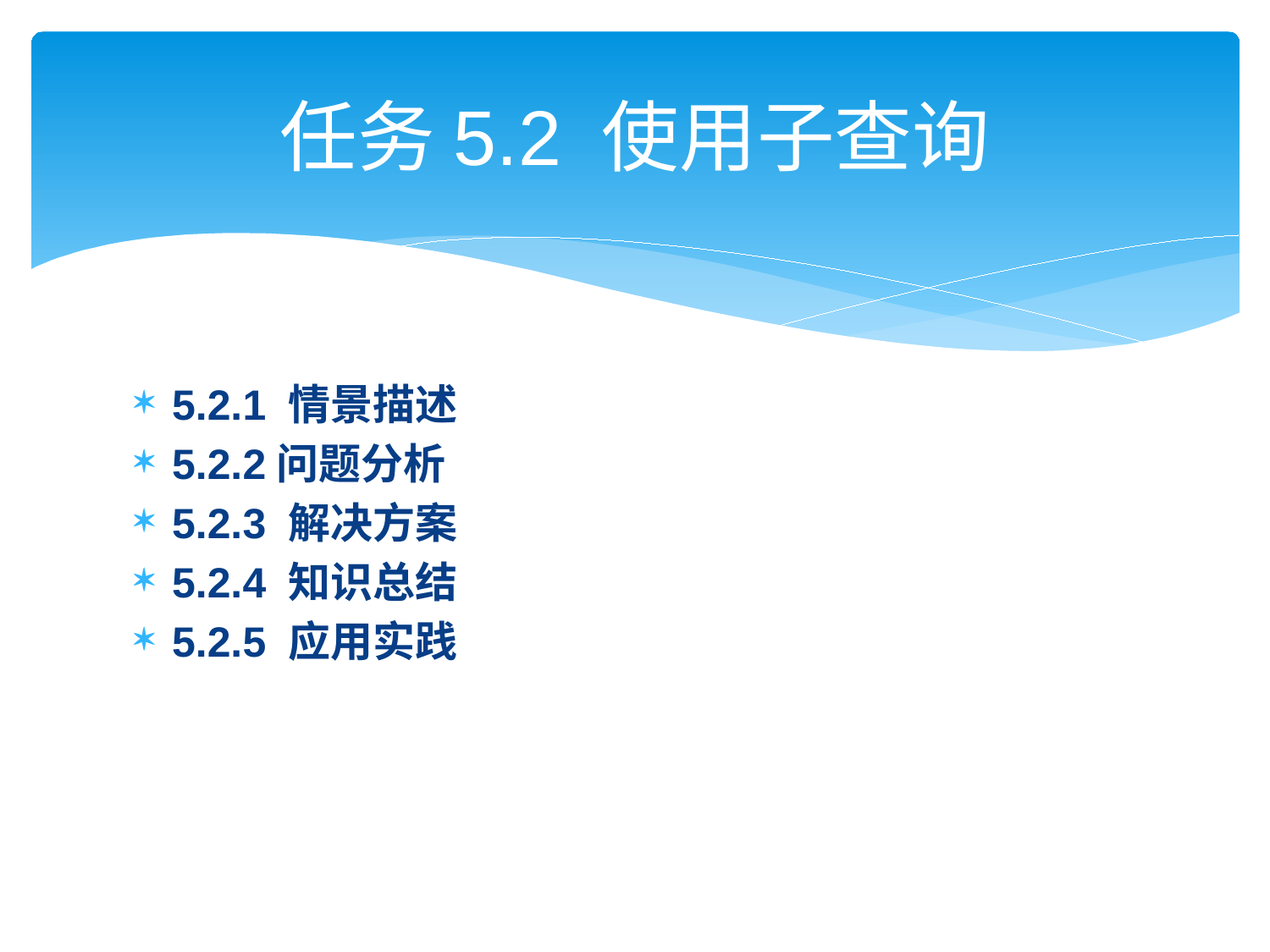

# 任务5.2 使用子查询
5.2.1 情景描述
5.2.2问题分析
5.2.3 解决方案
5.2.4 知识总结
5.2.5 应用实践